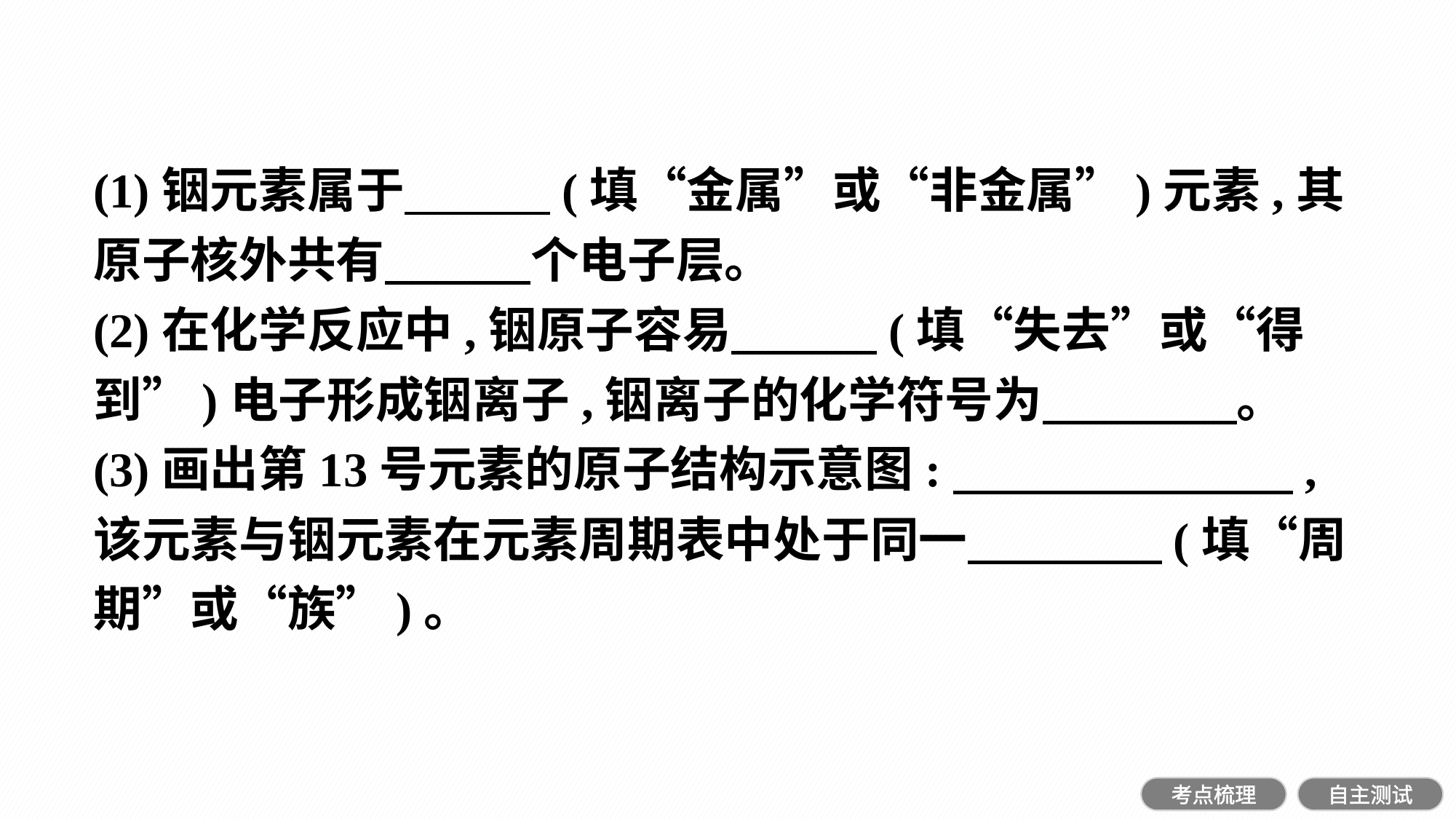

(1)铟元素属于　　　(填“金属”或“非金属”)元素,其原子核外共有　　　个电子层。
(2)在化学反应中,铟原子容易　　　(填“失去”或“得到”)电子形成铟离子,铟离子的化学符号为　　　　。
(3)画出第13号元素的原子结构示意图:　　　　　　　,该元素与铟元素在元素周期表中处于同一　　　　(填“周期”或“族”)。